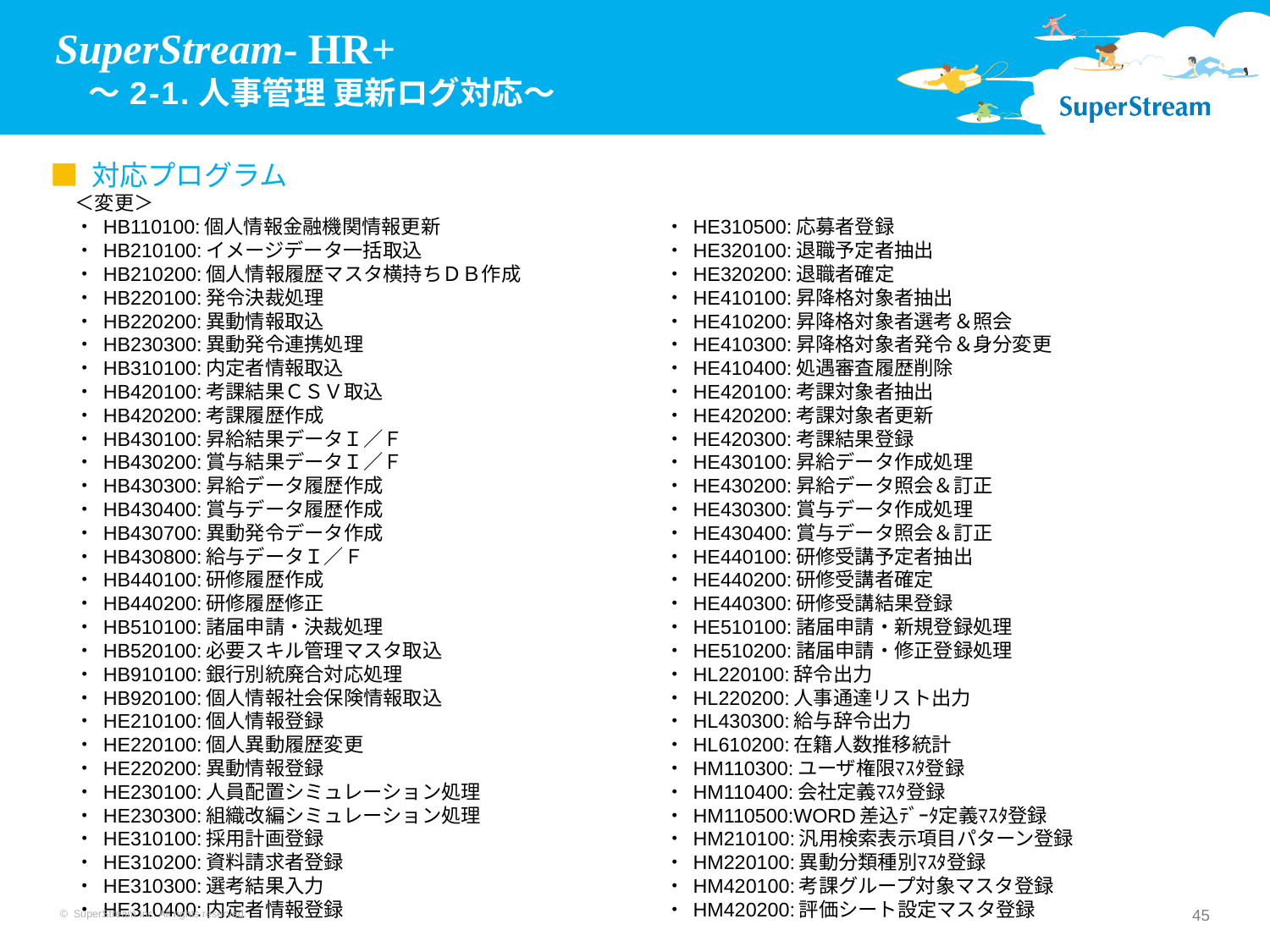

# SuperStream- HR+ 　～2-1.人事管理 更新ログ対応～
■ 対応プログラム
＜変更＞
・ HB110100:個人情報金融機関情報更新
・ HB210100:イメージデータ一括取込
・ HB210200:個人情報履歴マスタ横持ちＤＢ作成
・ HB220100:発令決裁処理
・ HB220200:異動情報取込
・ HB230300:異動発令連携処理
・ HB310100:内定者情報取込
・ HB420100:考課結果ＣＳＶ取込
・ HB420200:考課履歴作成
・ HB430100:昇給結果データＩ／Ｆ
・ HB430200:賞与結果データＩ／Ｆ
・ HB430300:昇給データ履歴作成
・ HB430400:賞与データ履歴作成
・ HB430700:異動発令データ作成
・ HB430800:給与データＩ／Ｆ
・ HB440100:研修履歴作成
・ HB440200:研修履歴修正
・ HB510100:諸届申請・決裁処理
・ HB520100:必要スキル管理マスタ取込
・ HB910100:銀行別統廃合対応処理
・ HB920100:個人情報社会保険情報取込
・ HE210100:個人情報登録
・ HE220100:個人異動履歴変更
・ HE220200:異動情報登録
・ HE230100:人員配置シミュレーション処理
・ HE230300:組織改編シミュレーション処理
・ HE310100:採用計画登録
・ HE310200:資料請求者登録
・ HE310300:選考結果入力
・ HE310400:内定者情報登録

・ HE310500:応募者登録
・ HE320100:退職予定者抽出
・ HE320200:退職者確定
・ HE410100:昇降格対象者抽出
・ HE410200:昇降格対象者選考＆照会
・ HE410300:昇降格対象者発令＆身分変更
・ HE410400:処遇審査履歴削除
・ HE420100:考課対象者抽出
・ HE420200:考課対象者更新
・ HE420300:考課結果登録
・ HE430100:昇給データ作成処理
・ HE430200:昇給データ照会＆訂正
・ HE430300:賞与データ作成処理
・ HE430400:賞与データ照会＆訂正
・ HE440100:研修受講予定者抽出
・ HE440200:研修受講者確定
・ HE440300:研修受講結果登録
・ HE510100:諸届申請・新規登録処理
・ HE510200:諸届申請・修正登録処理
・ HL220100:辞令出力
・ HL220200:人事通達リスト出力
・ HL430300:給与辞令出力
・ HL610200:在籍人数推移統計
・ HM110300:ユーザ権限ﾏｽﾀ登録
・ HM110400:会社定義ﾏｽﾀ登録
・ HM110500:WORD差込ﾃﾞｰﾀ定義ﾏｽﾀ登録
・ HM210100:汎用検索表示項目パターン登録
・ HM220100:異動分類種別ﾏｽﾀ登録
・ HM420100:考課グループ対象マスタ登録
・ HM420200:評価シート設定マスタ登録

©  SuperStream Inc. All rights reserved.
45